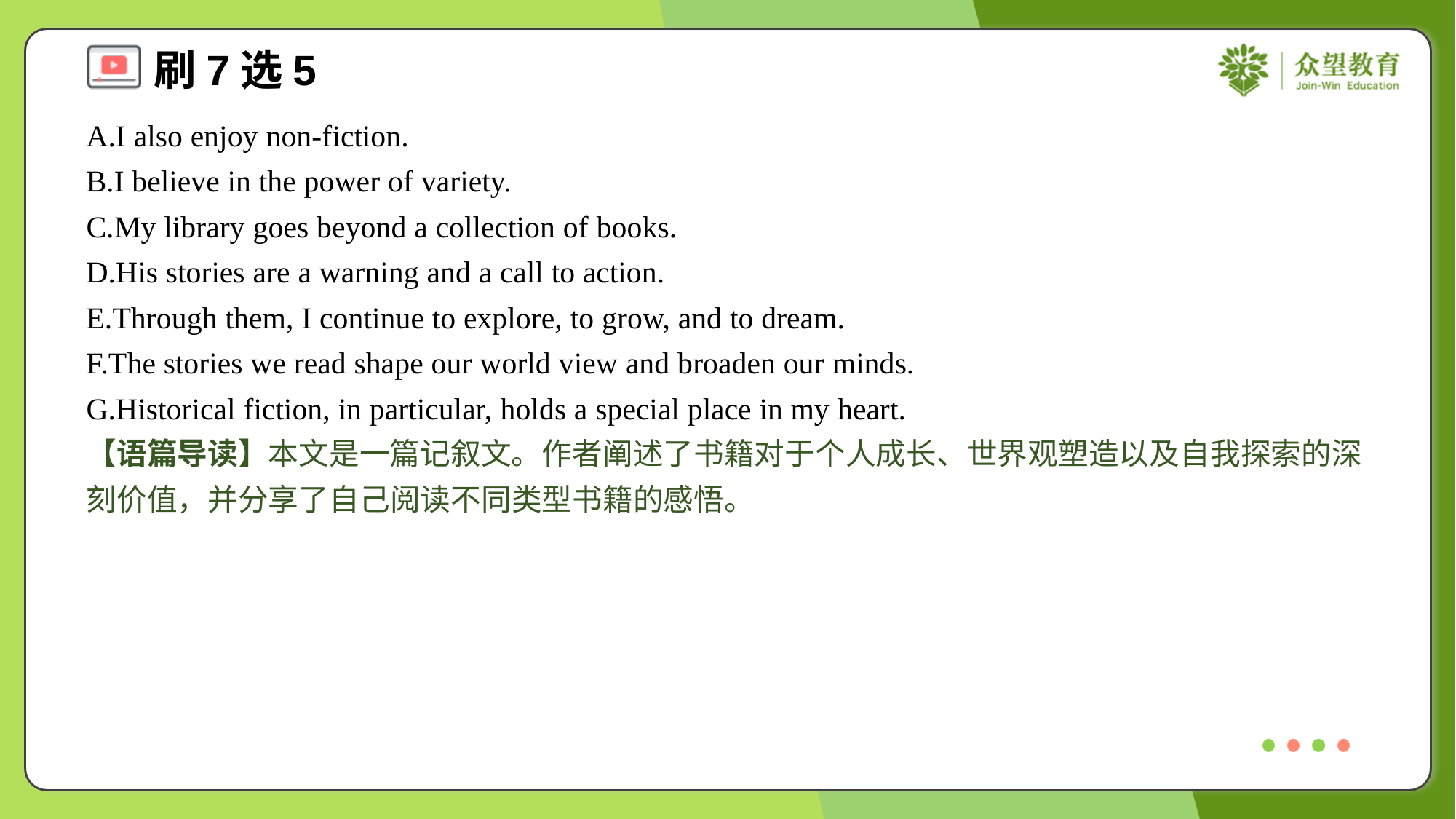

A.I also enjoy non-fiction.
B.I believe in the power of variety.
C.My library goes beyond a collection of books.
D.His stories are a warning and a call to action.
E.Through them, I continue to explore, to grow, and to dream.
F.The stories we read shape our world view and broaden our minds.
G.Historical fiction, in particular, holds a special place in my heart.
【语篇导读】本文是一篇记叙文。作者阐述了书籍对于个人成长、世界观塑造以及自我探索的深刻价值，并分享了自己阅读不同类型书籍的感悟。